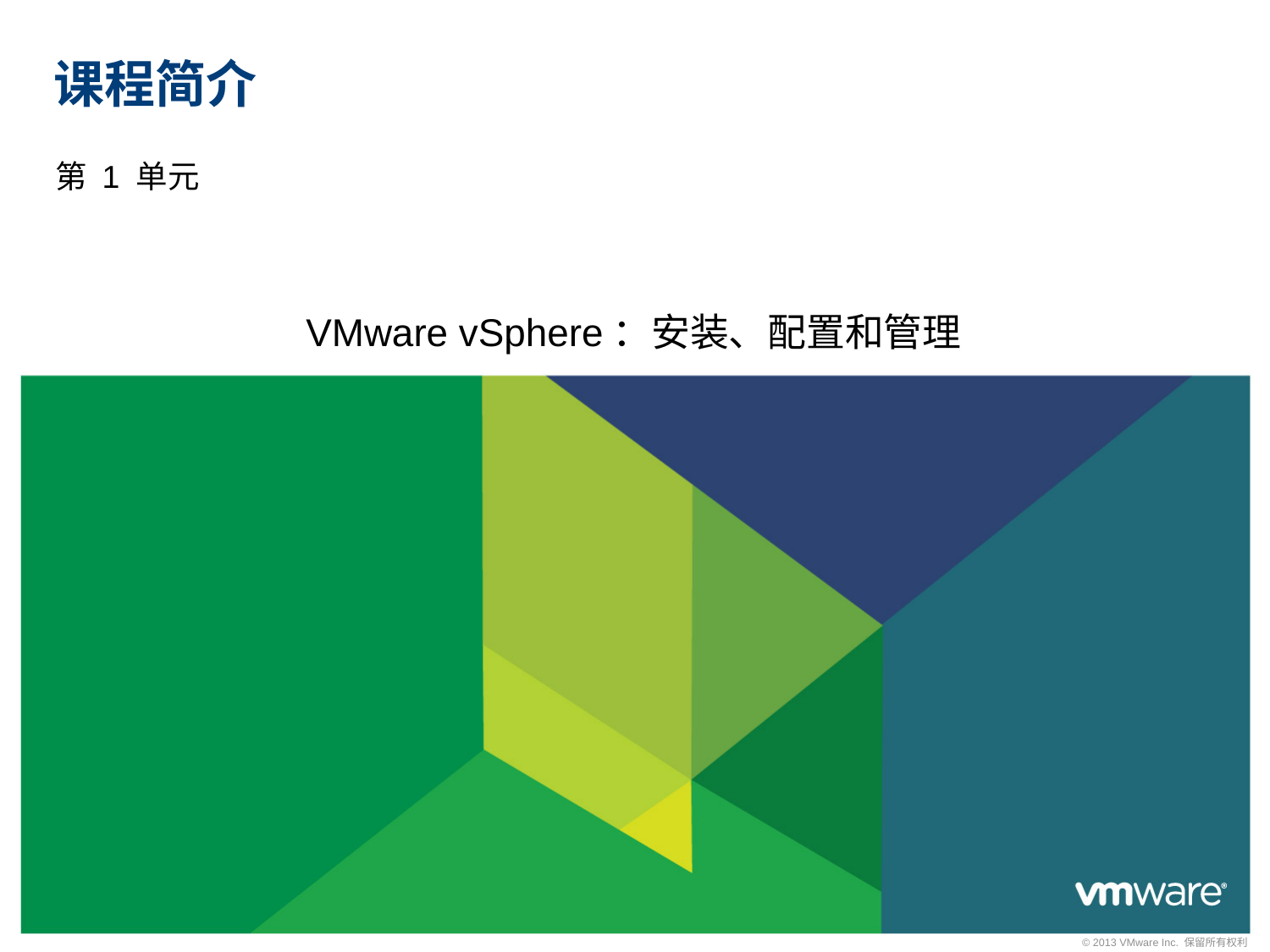

# 课程简介
第 1 单元
VMware vSphere：安装、配置和管理